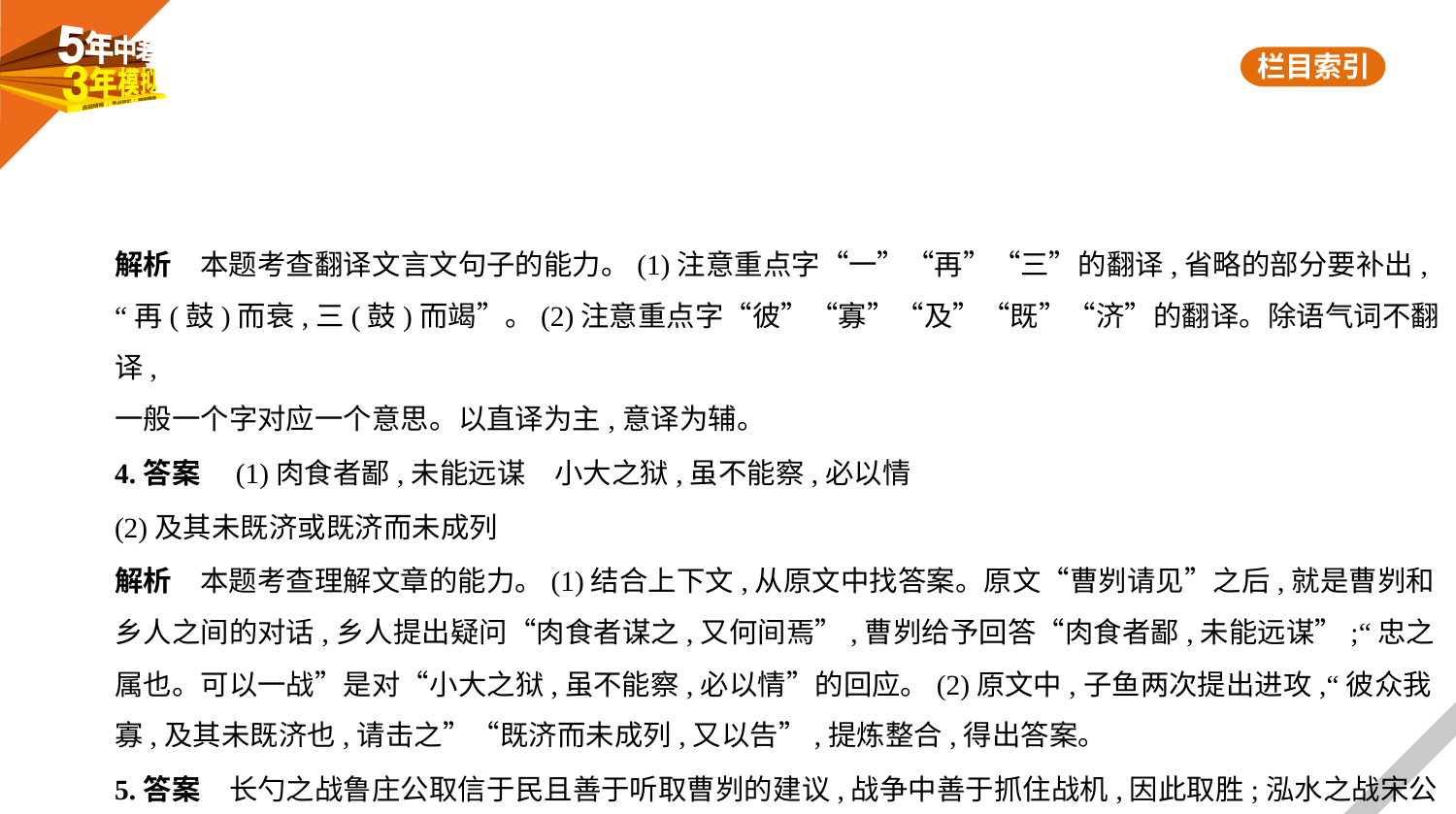

解析　本题考查翻译文言文句子的能力。(1)注意重点字“一”“再”“三”的翻译,省略的部分要补出,
“再(鼓)而衰,三(鼓)而竭”。(2)注意重点字“彼”“寡”“及”“既”“济”的翻译。除语气词不翻译,
一般一个字对应一个意思。以直译为主,意译为辅。
4.答案　(1)肉食者鄙,未能远谋　小大之狱,虽不能察,必以情
(2)及其未既济或既济而未成列
解析　本题考查理解文章的能力。(1)结合上下文,从原文中找答案。原文“曹刿请见”之后,就是曹刿和
乡人之间的对话,乡人提出疑问“肉食者谋之,又何间焉”,曹刿给予回答“肉食者鄙,未能远谋”;“忠之
属也。可以一战”是对“小大之狱,虽不能察,必以情”的回应。(2)原文中,子鱼两次提出进攻,“彼众我
寡,及其未既济也,请击之”“既济而未成列,又以告”,提炼整合,得出答案。
5.答案　长勺之战鲁庄公取信于民且善于听取曹刿的建议,战争中善于抓住战机,因此取胜;泓水之战宋公